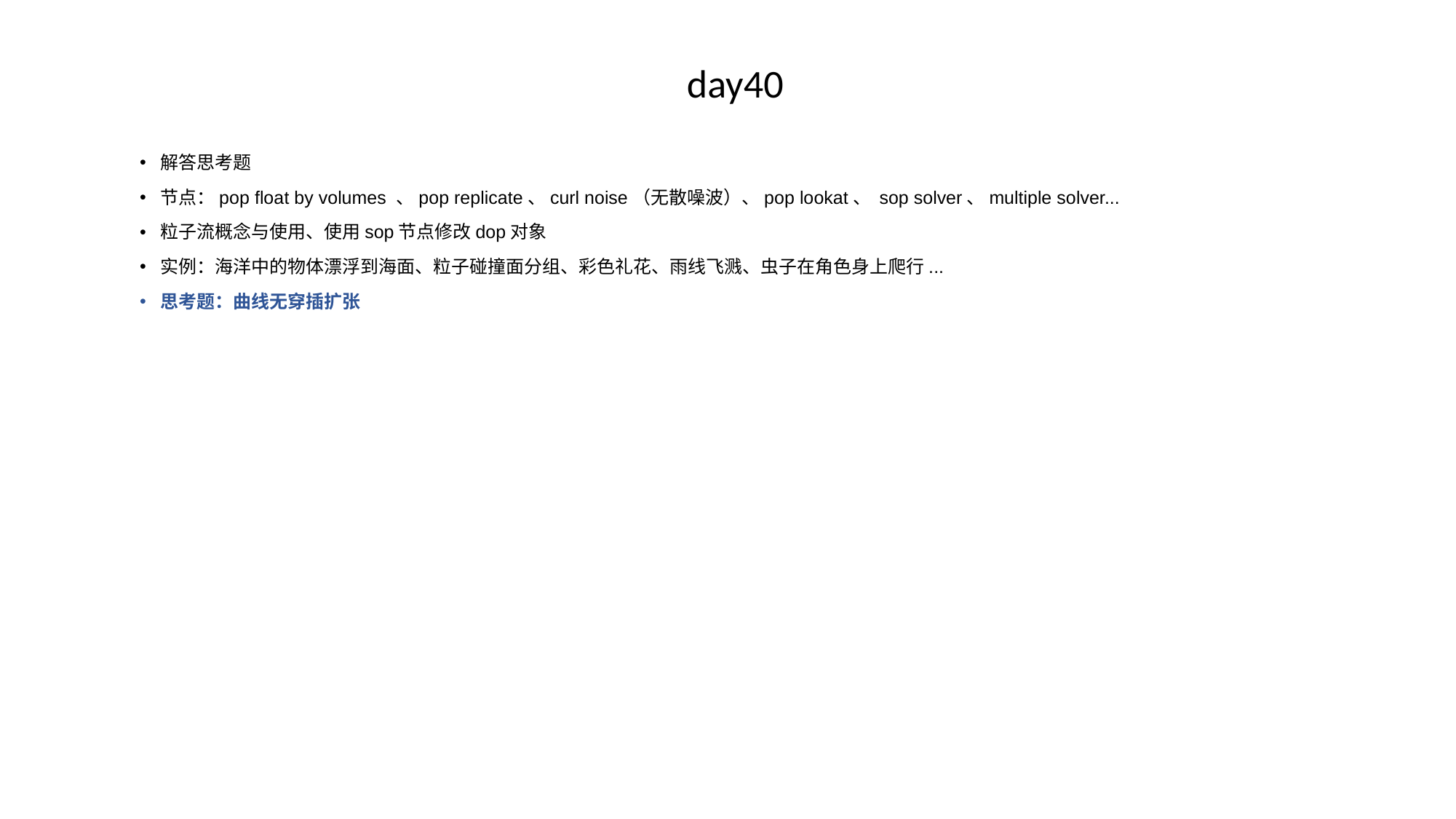

# day40
解答思考题
节点：pop float by volumes 、pop replicate、curl noise（无散噪波）、pop lookat、 sop solver、multiple solver...
粒子流概念与使用、使用sop节点修改dop对象
实例：海洋中的物体漂浮到海面、粒子碰撞面分组、彩色礼花、雨线飞溅、虫子在角色身上爬行...
思考题：曲线无穿插扩张